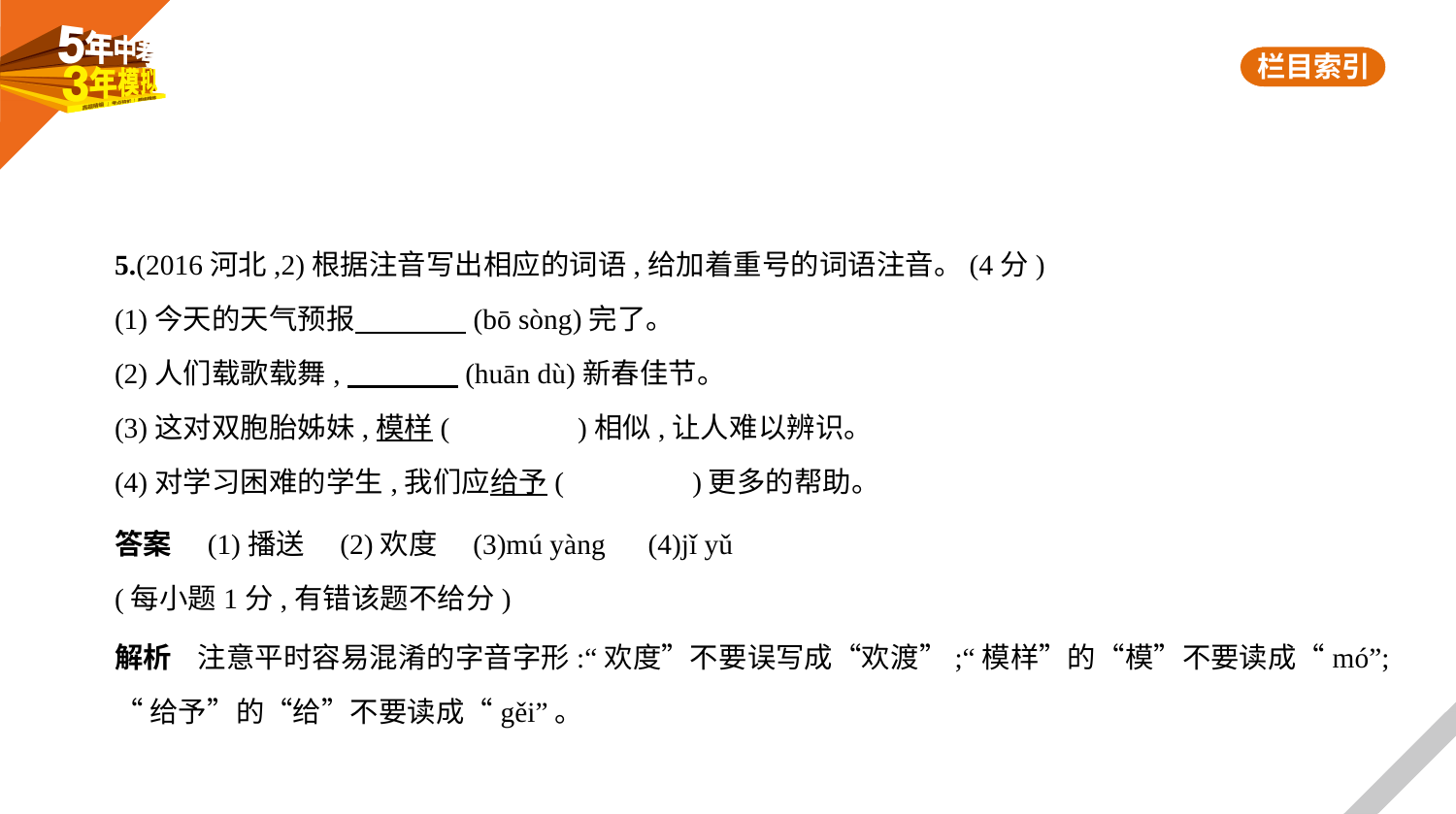

5.(2016河北,2)根据注音写出相应的词语,给加着重号的词语注音。(4分)
(1)今天的天气预报　　　    (bō sòng)完了。
(2)人们载歌载舞,　　　    (huān dù)新春佳节。
(3)这对双胞胎姊妹,模样(　　　　)相似,让人难以辨识。
(4)对学习困难的学生,我们应给予(　　　　)更多的帮助。
答案　(1)播送　(2)欢度　(3)mú yàng　(4)jǐ yǔ
(每小题1分,有错该题不给分)
解析    注意平时容易混淆的字音字形:“欢度”不要误写成“欢渡”;“模样”的“模”不要读成“mó”;
“给予”的“给”不要读成“gěi”。